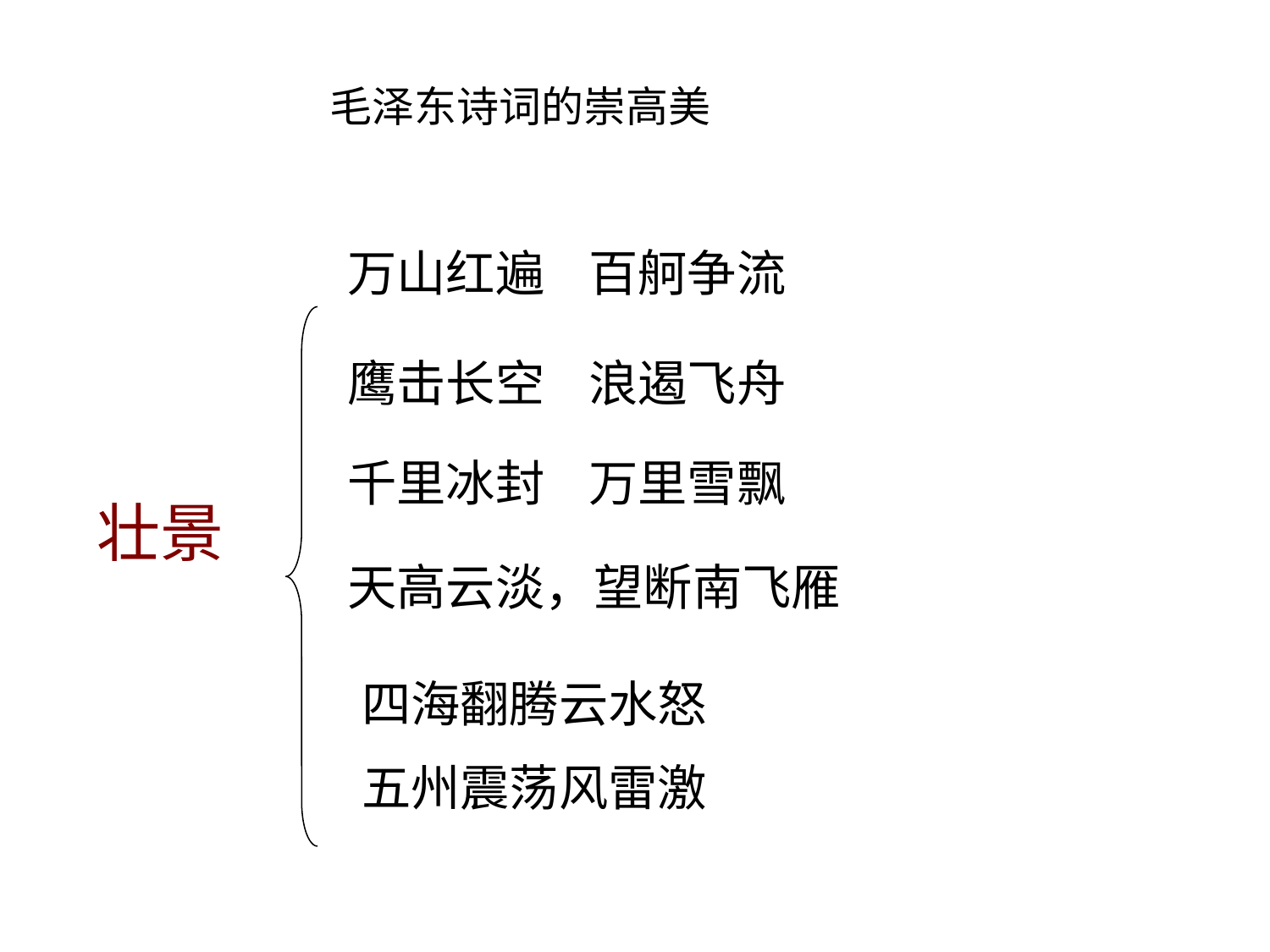

毛泽东诗词的崇高美
万山红遍    百舸争流

鹰击长空    浪遏飞舟
千里冰封    万里雪飘
壮景
天高云淡，望断南飞雁
四海翻腾云水怒
五州震荡风雷激